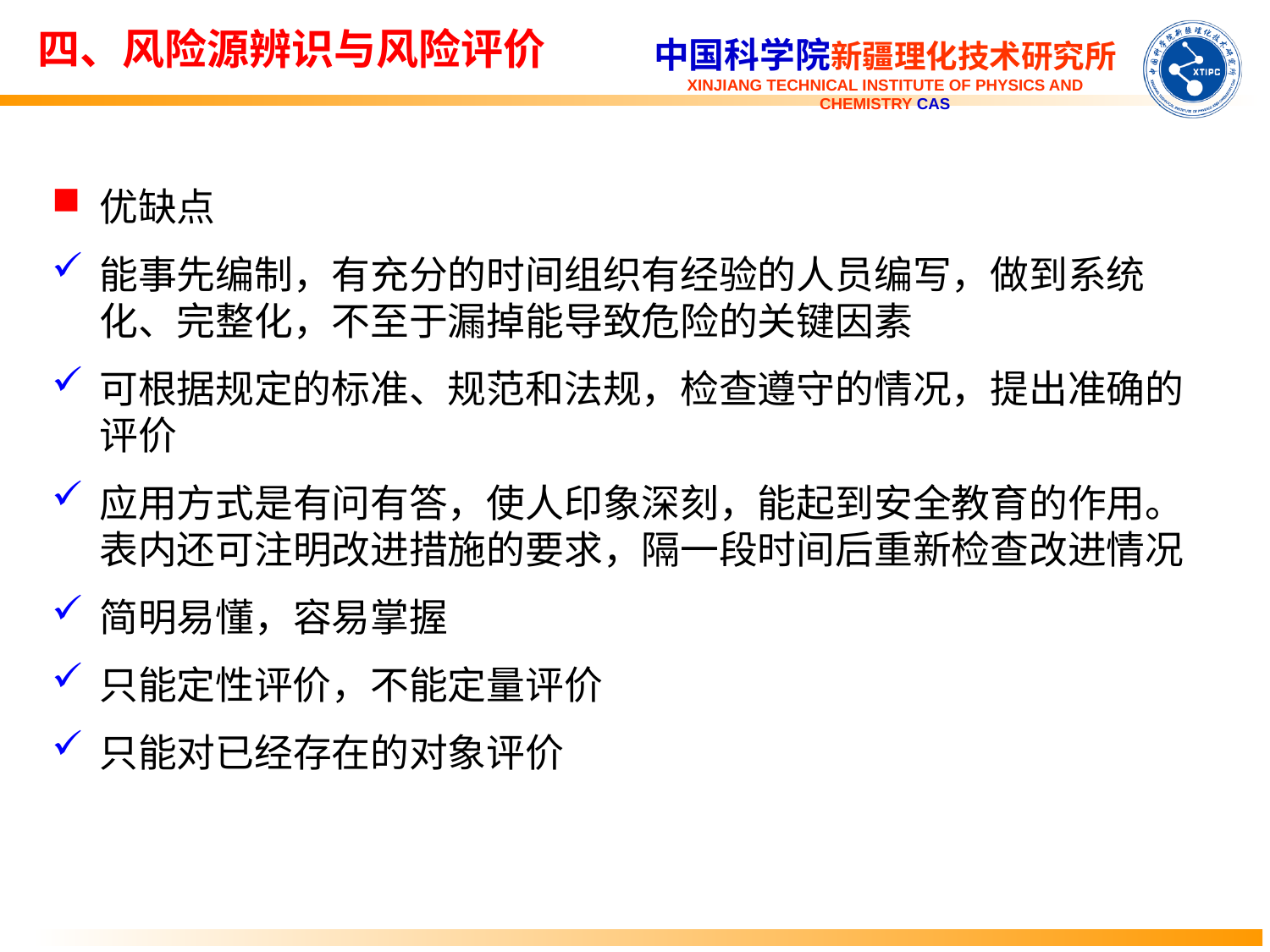

四、风险源辨识与风险评价
优缺点
能事先编制，有充分的时间组织有经验的人员编写，做到系统化、完整化，不至于漏掉能导致危险的关键因素
可根据规定的标准、规范和法规，检查遵守的情况，提出准确的评价
应用方式是有问有答，使人印象深刻，能起到安全教育的作用。表内还可注明改进措施的要求，隔一段时间后重新检查改进情况
简明易懂，容易掌握
只能定性评价，不能定量评价
只能对已经存在的对象评价